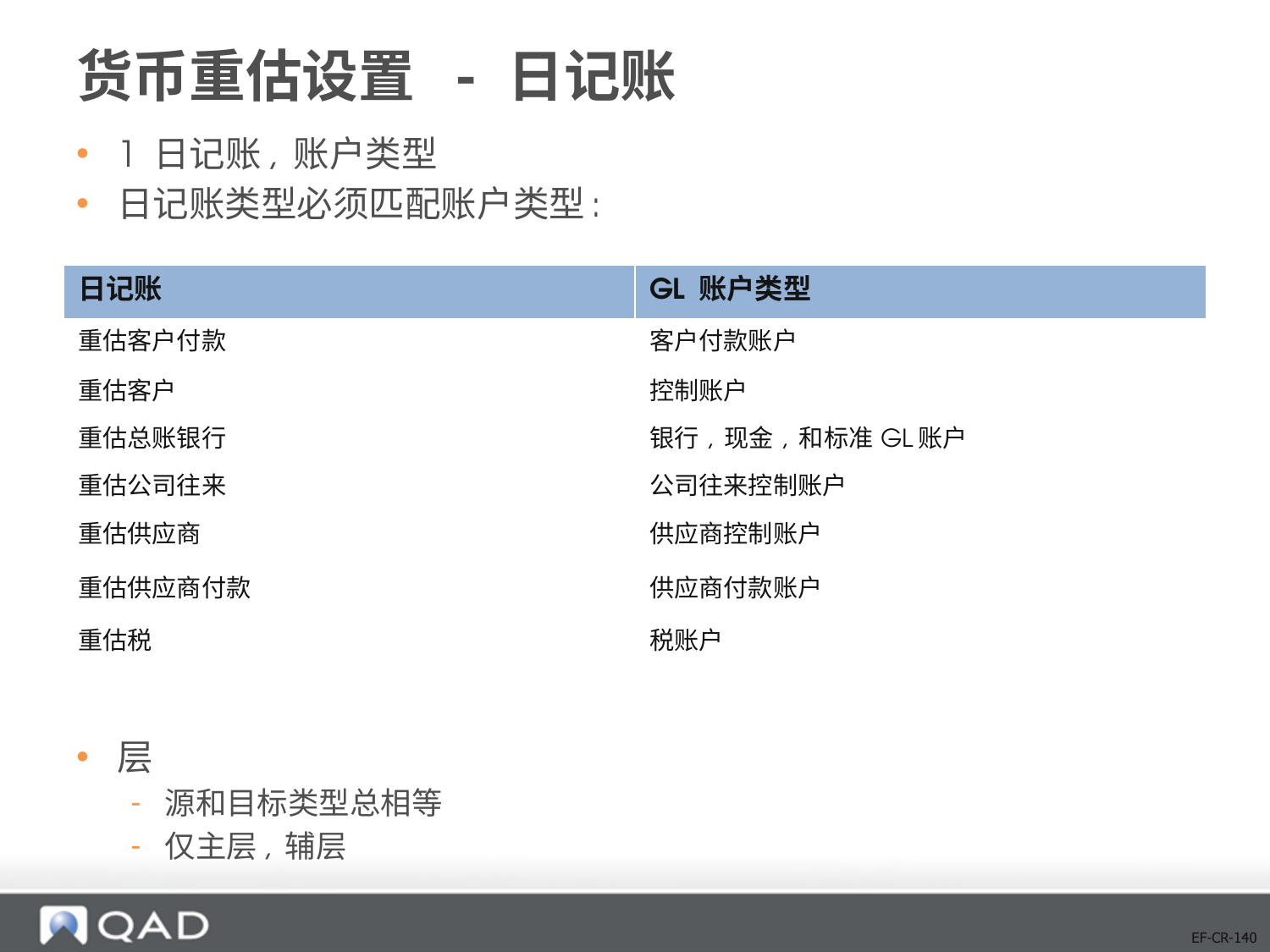

# 货币重估设置  - 日记账
1 日记账, 账户类型
日记账类型必须匹配账户类型:

层
源和目标类型总相等
仅主层, 辅层
| 日记账 | GL 账户类型 |
| --- | --- |
| 重估客户付款 | 客户付款账户 |
| 重估客户 | 控制账户 |
| 重估总账银行 | 银行, 现金, 和标准GL账户 |
| 重估公司往来 | 公司往来控制账户 |
| 重估供应商 | 供应商控制账户 |
| 重估供应商付款 | 供应商付款账户 |
| 重估税 | 税账户 |
EF-CR-140